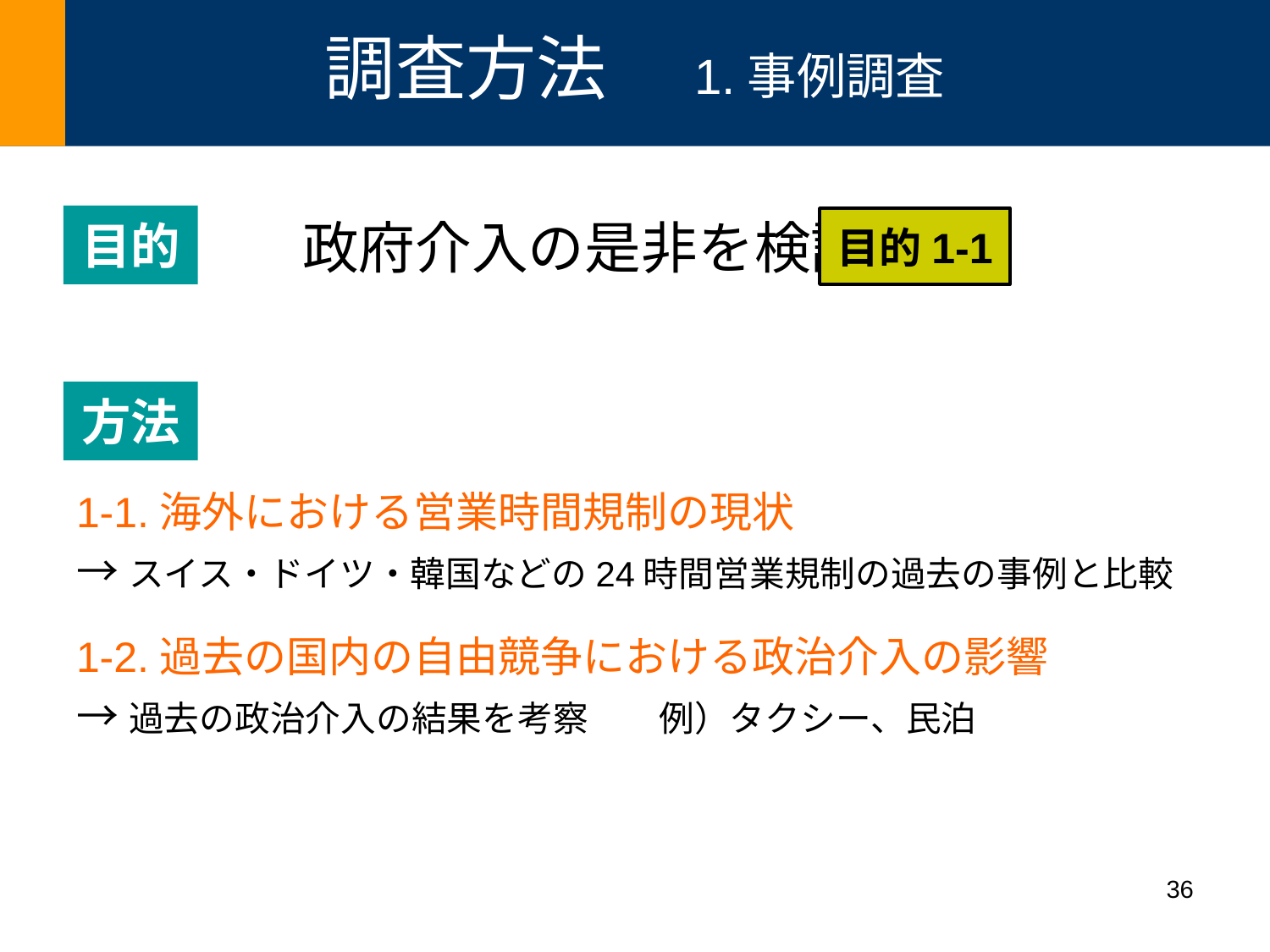

# 調査方法　1.事例調査
　　　　政府介入の是非を検討

1-1.海外における営業時間規制の現状
→スイス・ドイツ・韓国などの24時間営業規制の過去の事例と比較

1-2.過去の国内の自由競争における政治介入の影響
→過去の政治介入の結果を考察　　例）タクシー、民泊
目的
目的1-1
方法
36